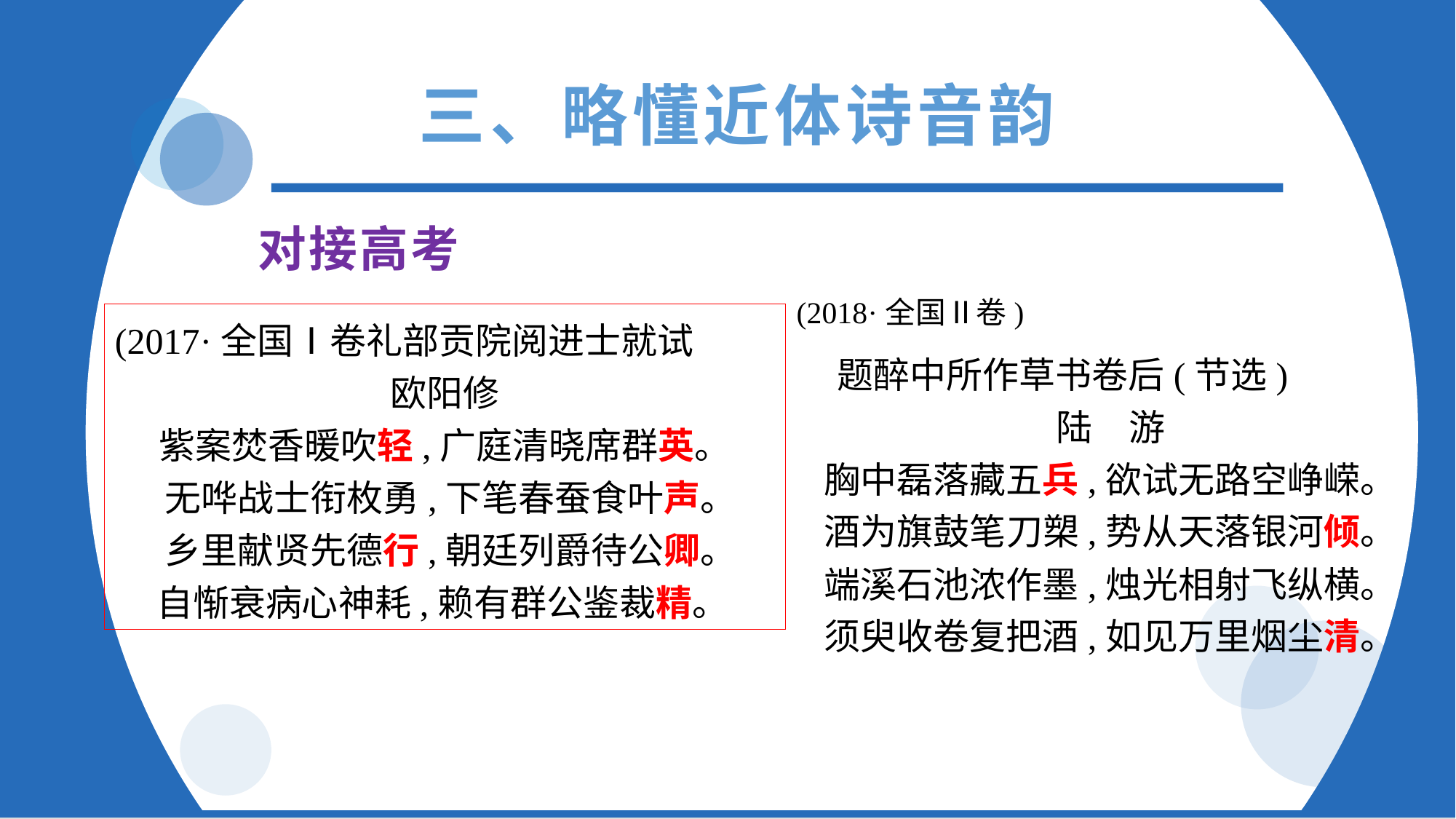

三、略懂近体诗音韵

对接高考
(2018·全国Ⅱ卷)
     题醉中所作草书卷后(节选)
陆　游
胸中磊落藏五兵,欲试无路空峥嵘。
酒为旗鼓笔刀槊,势从天落银河倾。
端溪石池浓作墨,烛光相射飞纵横。
须臾收卷复把酒,如见万里烟尘清。
(2017·全国Ⅰ卷礼部贡院阅进士就试
欧阳修
紫案焚香暖吹轻,广庭清晓席群英。
     无哗战士衔枚勇,下笔春蚕食叶声。
     乡里献贤先德行,朝廷列爵待公卿。
    自惭衰病心神耗,赖有群公鉴裁精。